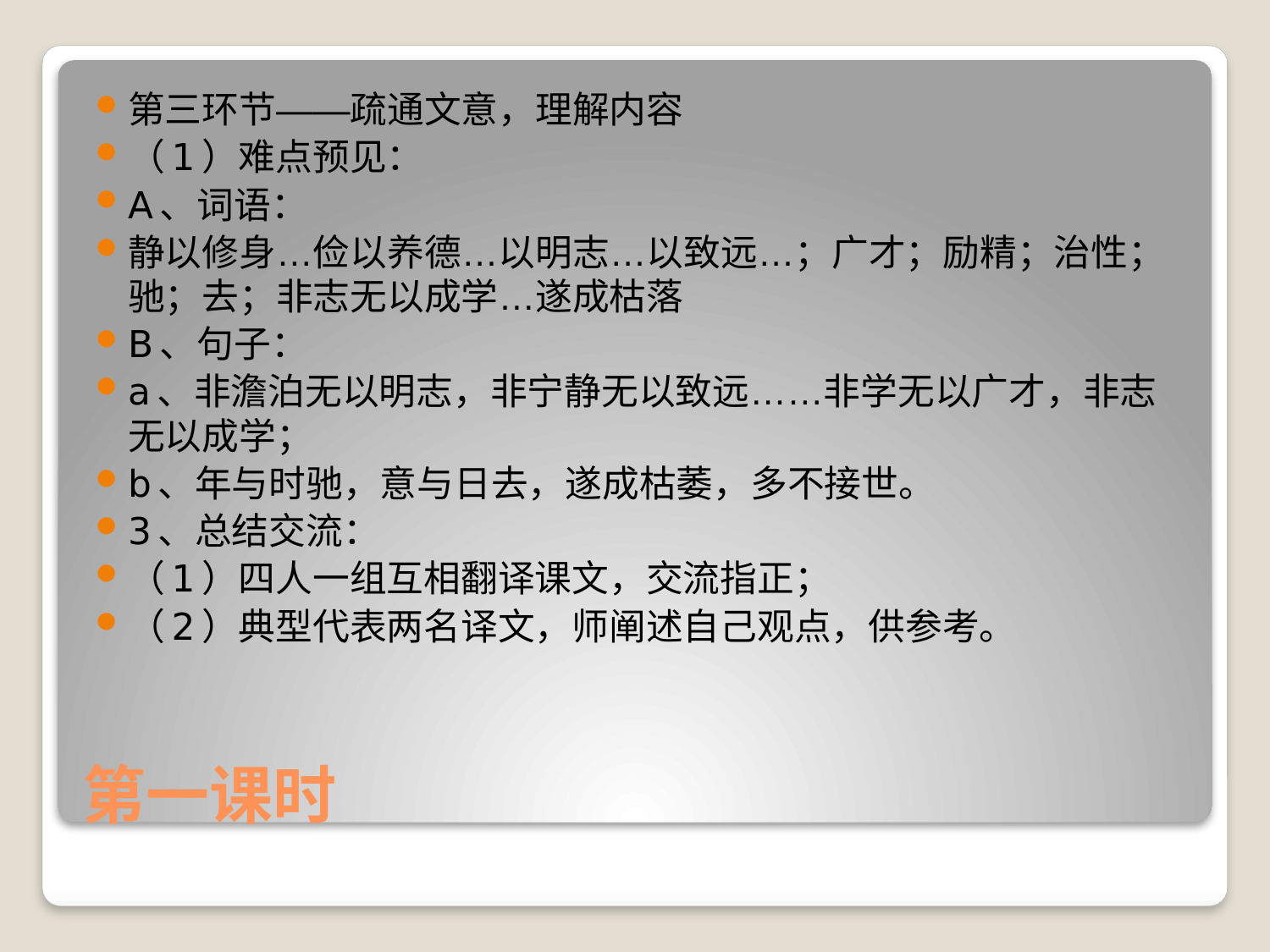

第三环节——疏通文意，理解内容
（1）难点预见：
A、词语：
静以修身…俭以养德…以明志…以致远…；广才；励精；治性；驰；去；非志无以成学…遂成枯落
B、句子：
a、非澹泊无以明志，非宁静无以致远……非学无以广才，非志无以成学；
b、年与时驰，意与日去，遂成枯萎，多不接世。
3、总结交流：
（1）四人一组互相翻译课文，交流指正；
（2）典型代表两名译文，师阐述自己观点，供参考。
# 第一课时